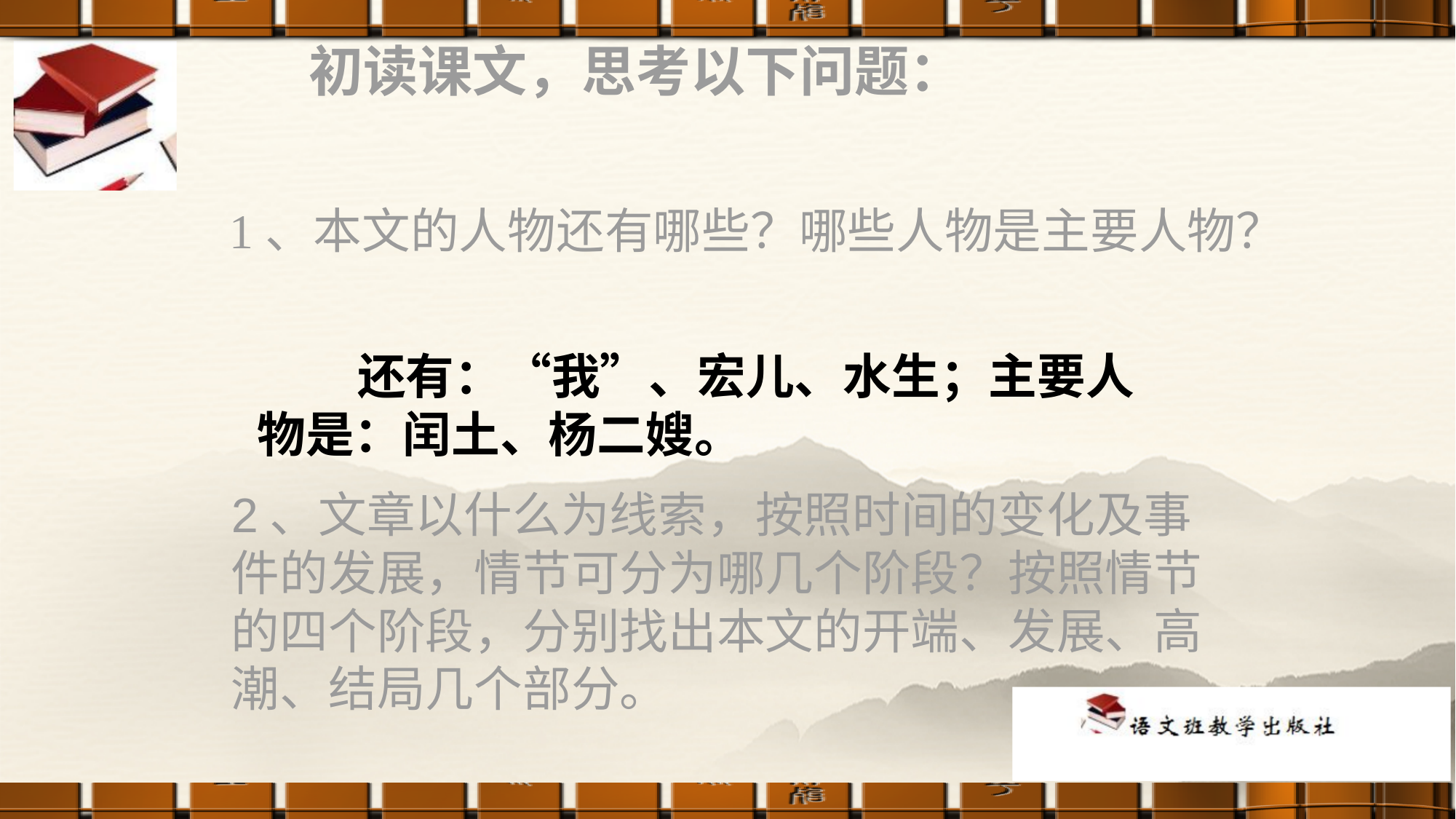

初读课文，思考以下问题：

1、本文的人物还有哪些？哪些人物是主要人物？
        还有：“我”、宏儿、水生；主要人物是：闰土、杨二嫂。
2、文章以什么为线索，按照时间的变化及事件的发展，情节可分为哪几个阶段？按照情节的四个阶段，分别找出本文的开端、发展、高潮、结局几个部分。